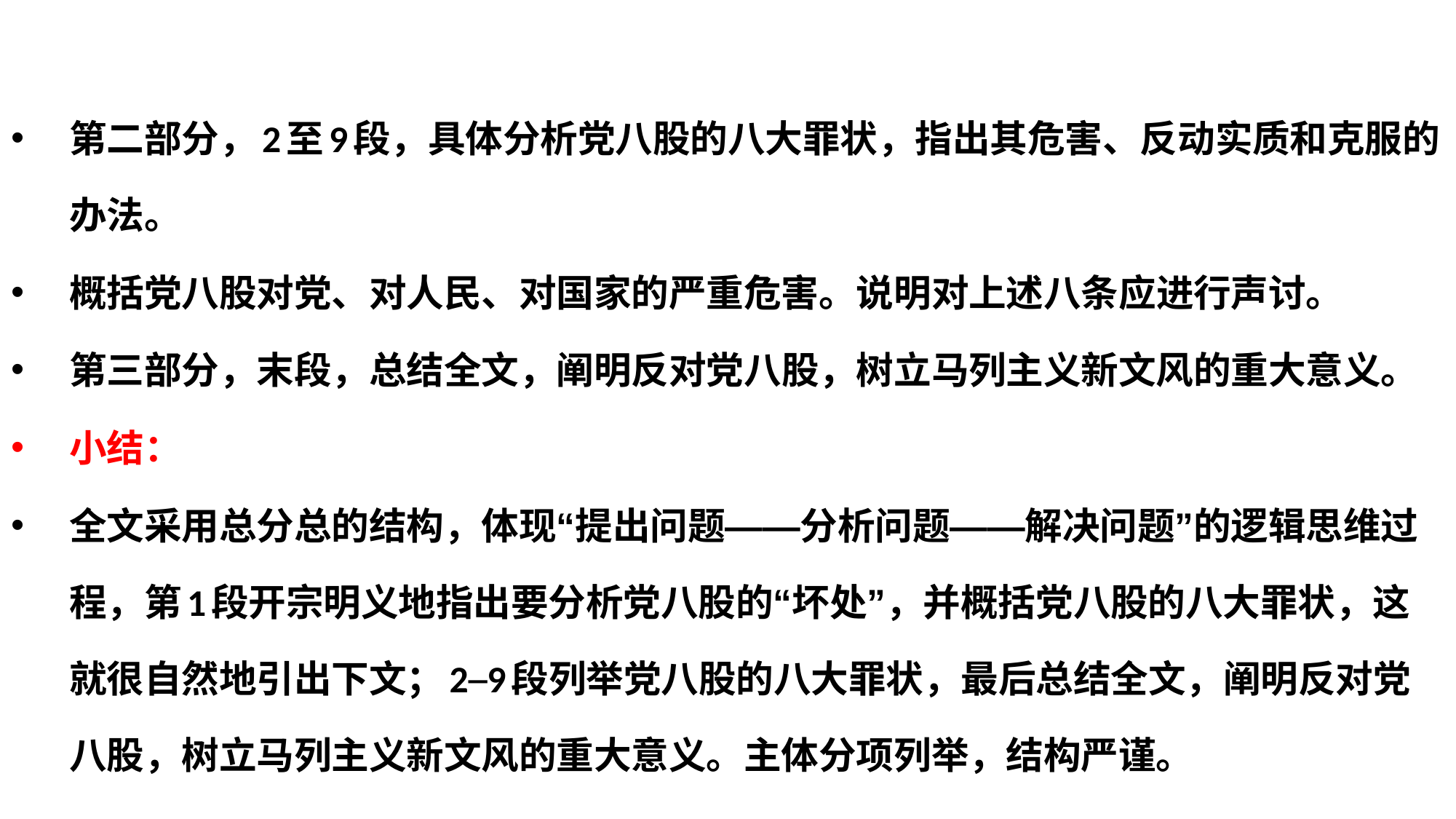

第二部分，2至9段，具体分析党八股的八大罪状，指出其危害、反动实质和克服的办法。
概括党八股对党、对人民、对国家的严重危害。说明对上述八条应进行声讨。
第三部分，末段，总结全文，阐明反对党八股，树立马列主义新文风的重大意义。
小结：
全文采用总分总的结构，体现“提出问题——分析问题——解决问题”的逻辑思维过程，第1段开宗明义地指出要分析党八股的“坏处”，并概括党八股的八大罪状，这就很自然地引出下文；2─9段列举党八股的八大罪状，最后总结全文，阐明反对党八股，树立马列主义新文风的重大意义。主体分项列举，结构严谨。